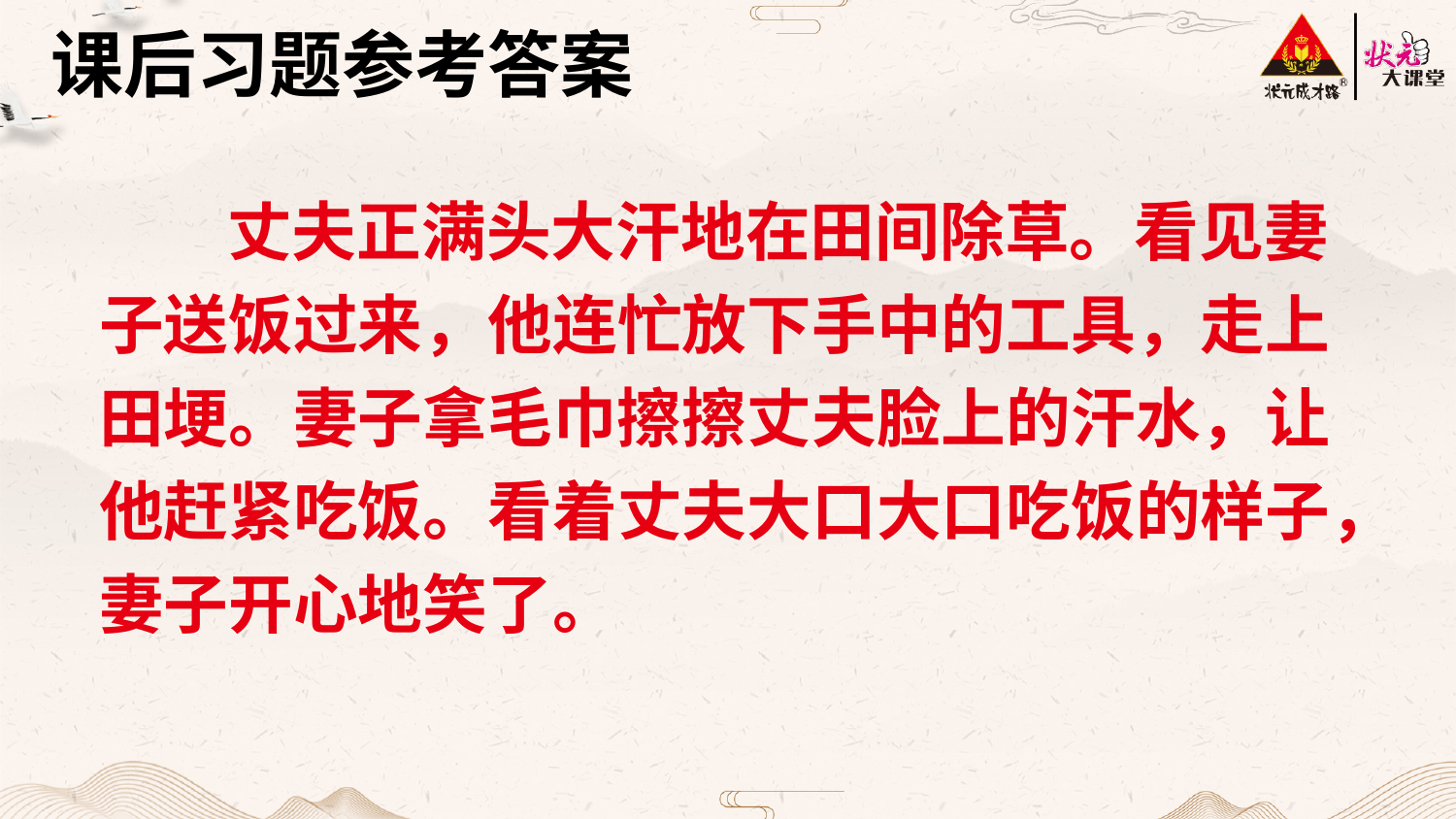

课后习题参考答案
丈夫正满头大汗地在田间除草。看见妻子送饭过来，他连忙放下手中的工具，走上田埂。妻子拿毛巾擦擦丈夫脸上的汗水，让他赶紧吃饭。看着丈夫大口大口吃饭的样子，妻子开心地笑了。